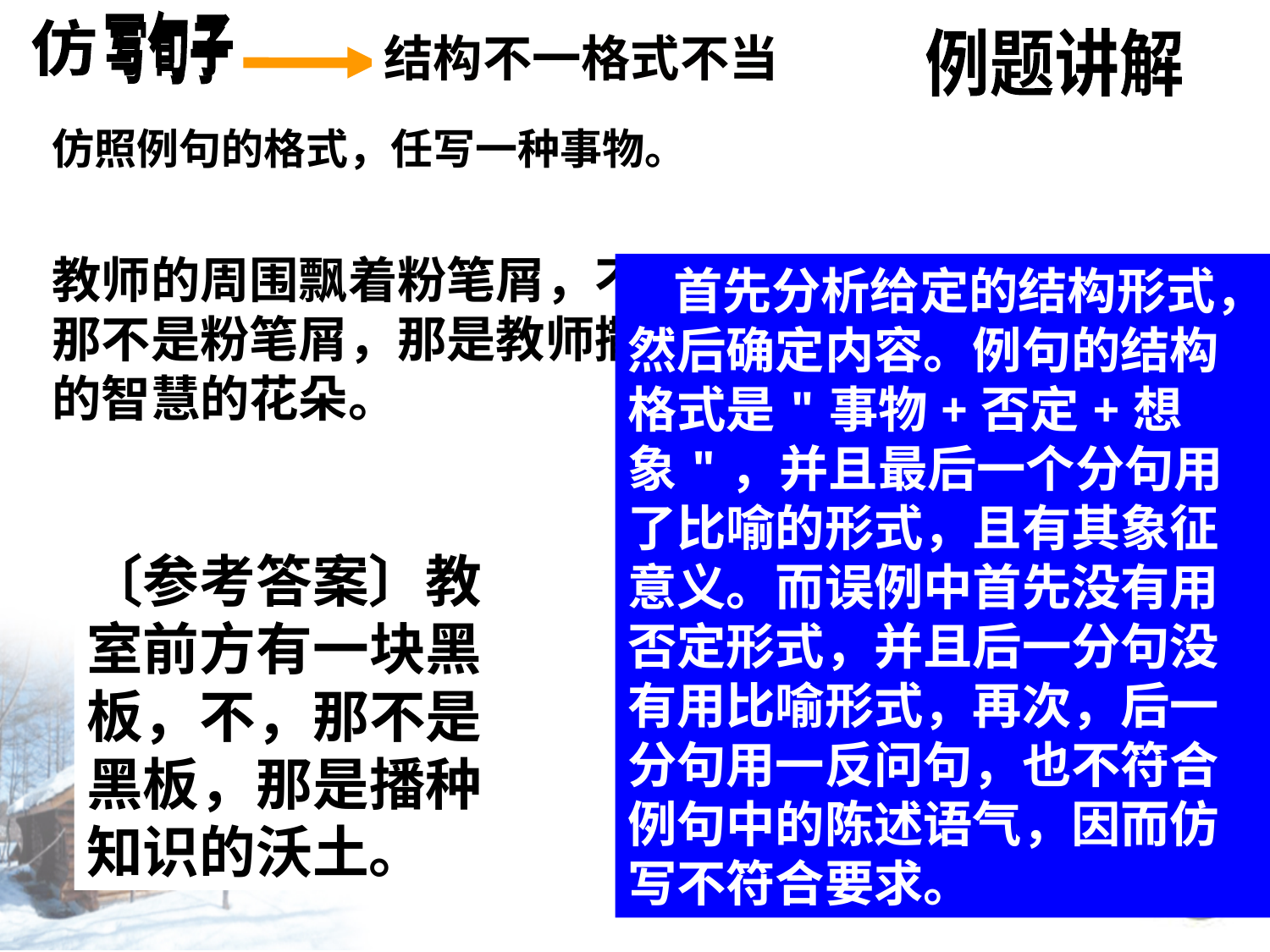

常见失误

结构不一格式不当
例题讲解
仿照例句的格式，任写一种事物。
教师的周围飘着粉笔屑，不，那不是粉笔屑，那是教师撒出的智慧的花朵。
   首先分析给定的结构形式，然后确定内容。例句的结构格式是"事物+否定+想象"，并且最后一个分句用了比喻的形式，且有其象征意义。而误例中首先没有用否定形式，并且后一分句没有用比喻形式，再次，后一分句用一反问句，也不符合例句中的陈述语气，因而仿写不符合要求。
（误例）父亲额头上淌着汗水，啊，那是辛勤的汗水，那难道不是父亲辛苦劳作的见证吗？
〔参考答案〕教室前方有一块黑板，不，那不是黑板，那是播种知识的沃土。